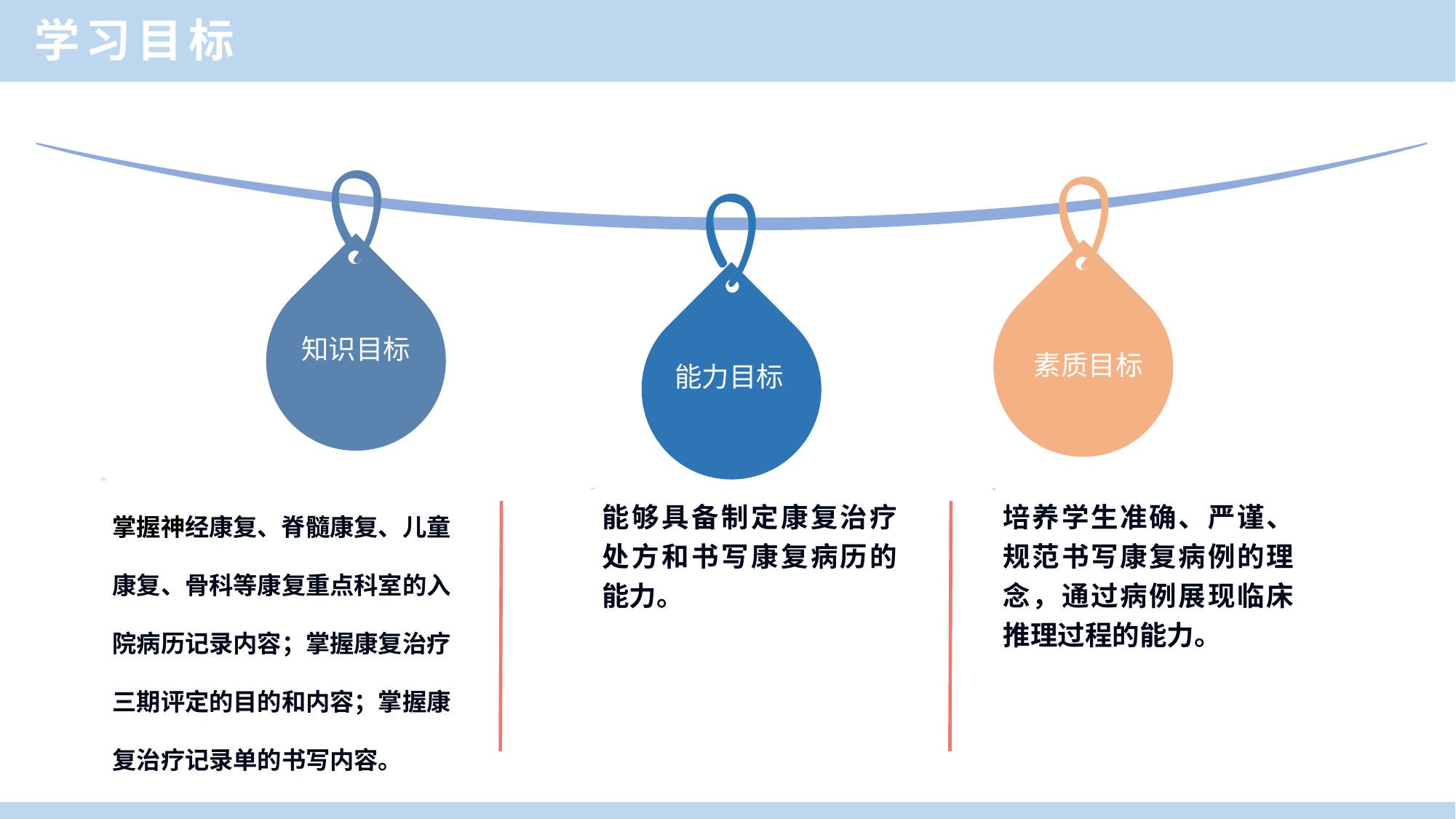

学习目标

知识目标

素质目标

能力目标
掌握神经康复、脊髓康复、儿童康复、骨科等康复重点科室的入院病历记录内容；掌握康复治疗三期评定的目的和内容；掌握康复治疗记录单的书写内容。
能够具备制定康复治疗处方和书写康复病历的能力。
培养学生准确、严谨、规范书写康复病例的理念，通过病例展现临床推理过程的能力。